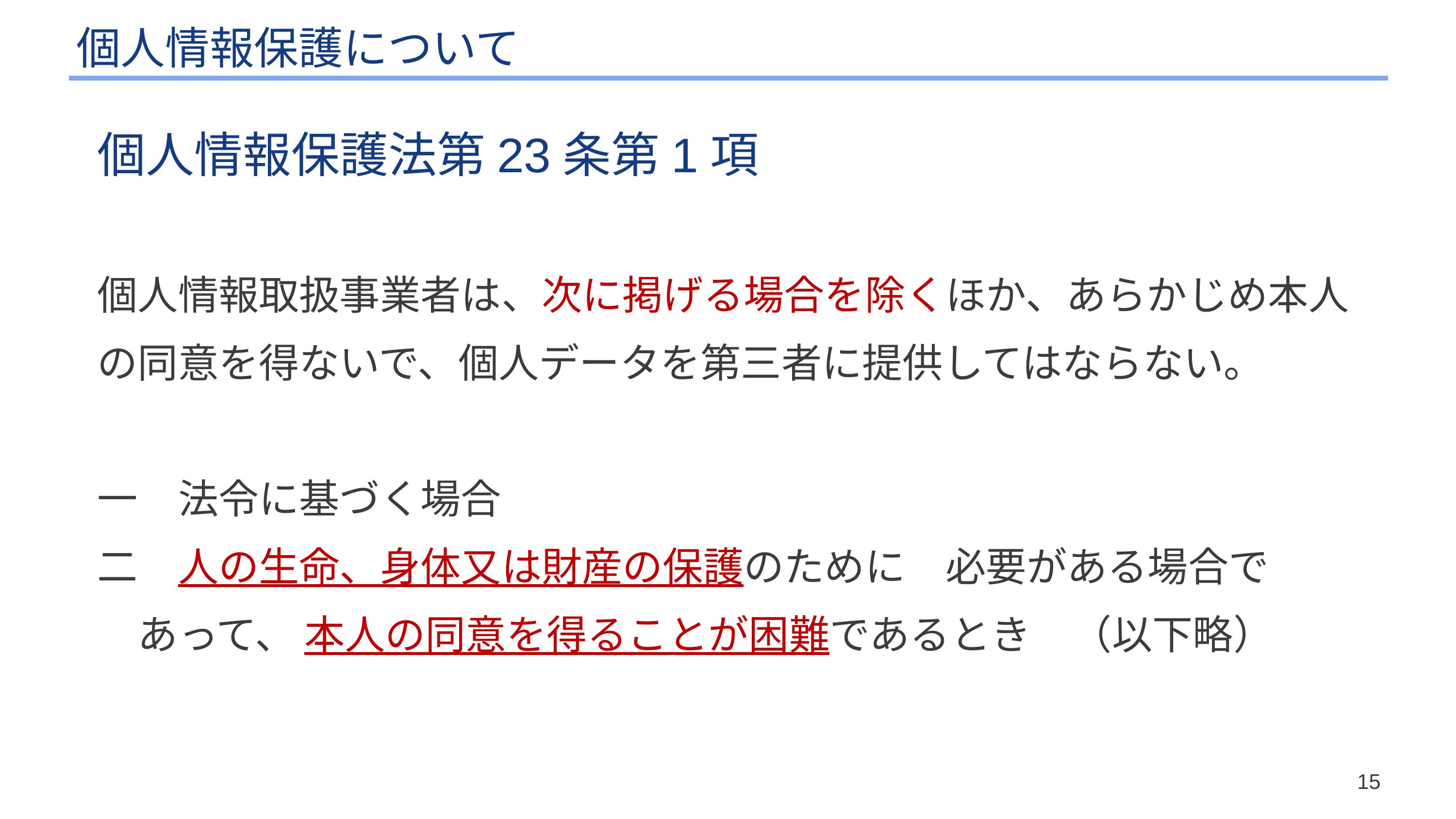

# 個人情報保護について
個人情報保護法第23条第1項

個人情報取扱事業者は、次に掲げる場合を除くほか、あらかじめ本人の同意を得ないで、個人データを第三者に提供してはならない。

一　法令に基づく場合
二　人の生命、身体又は財産の保護のために　必要がある場合で
　あって、 本人の同意を得ることが困難であるとき　（以下略）
15